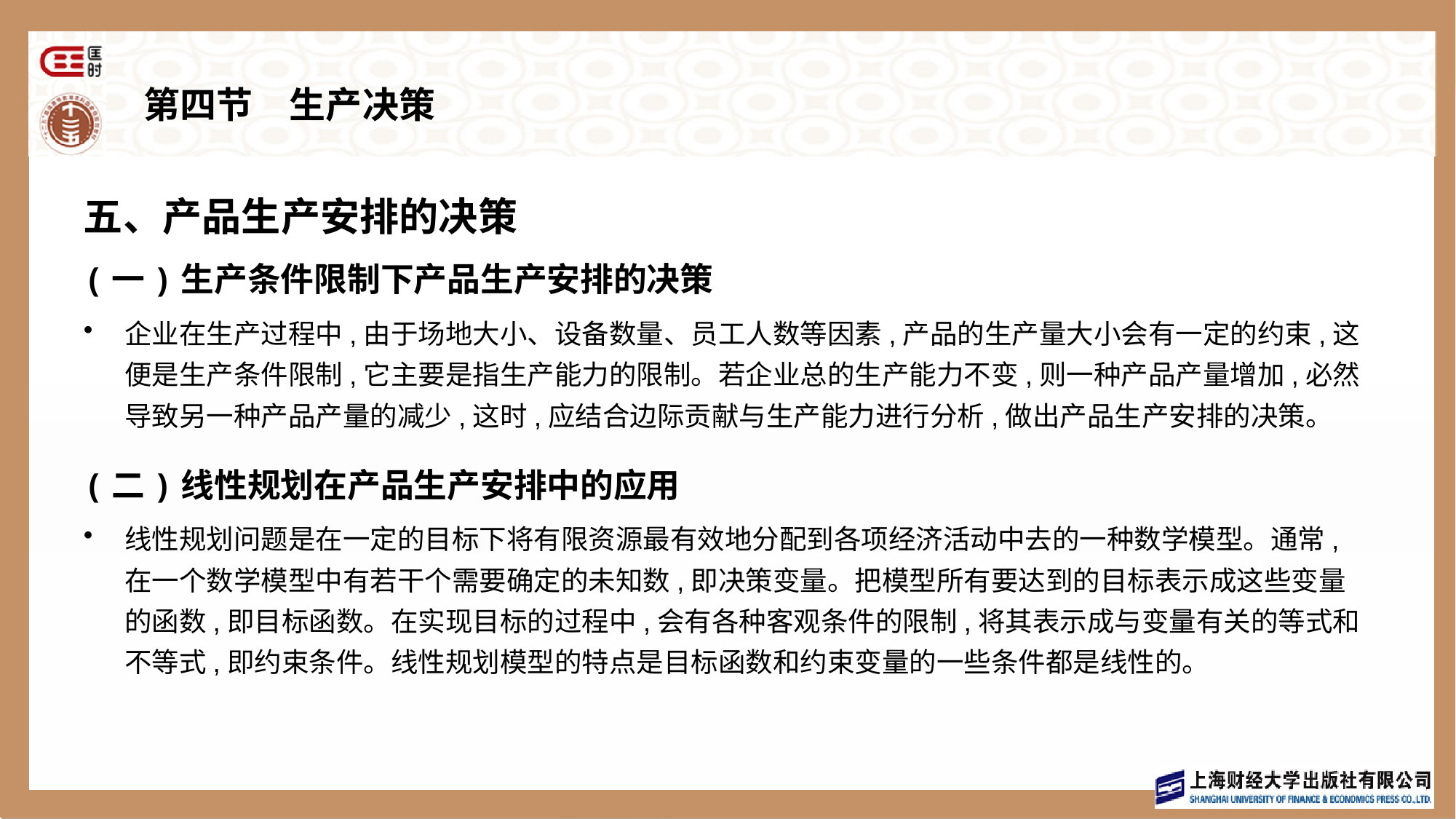

# 第四节　生产决策
五、产品生产安排的决策
(一)生产条件限制下产品生产安排的决策
企业在生产过程中,由于场地大小、设备数量、员工人数等因素,产品的生产量大小会有一定的约束,这便是生产条件限制,它主要是指生产能力的限制。若企业总的生产能力不变,则一种产品产量增加,必然导致另一种产品产量的减少,这时,应结合边际贡献与生产能力进行分析,做出产品生产安排的决策。
(二)线性规划在产品生产安排中的应用
线性规划问题是在一定的目标下将有限资源最有效地分配到各项经济活动中去的一种数学模型。通常,在一个数学模型中有若干个需要确定的未知数,即决策变量。把模型所有要达到的目标表示成这些变量的函数,即目标函数。在实现目标的过程中,会有各种客观条件的限制,将其表示成与变量有关的等式和不等式,即约束条件。线性规划模型的特点是目标函数和约束变量的一些条件都是线性的。